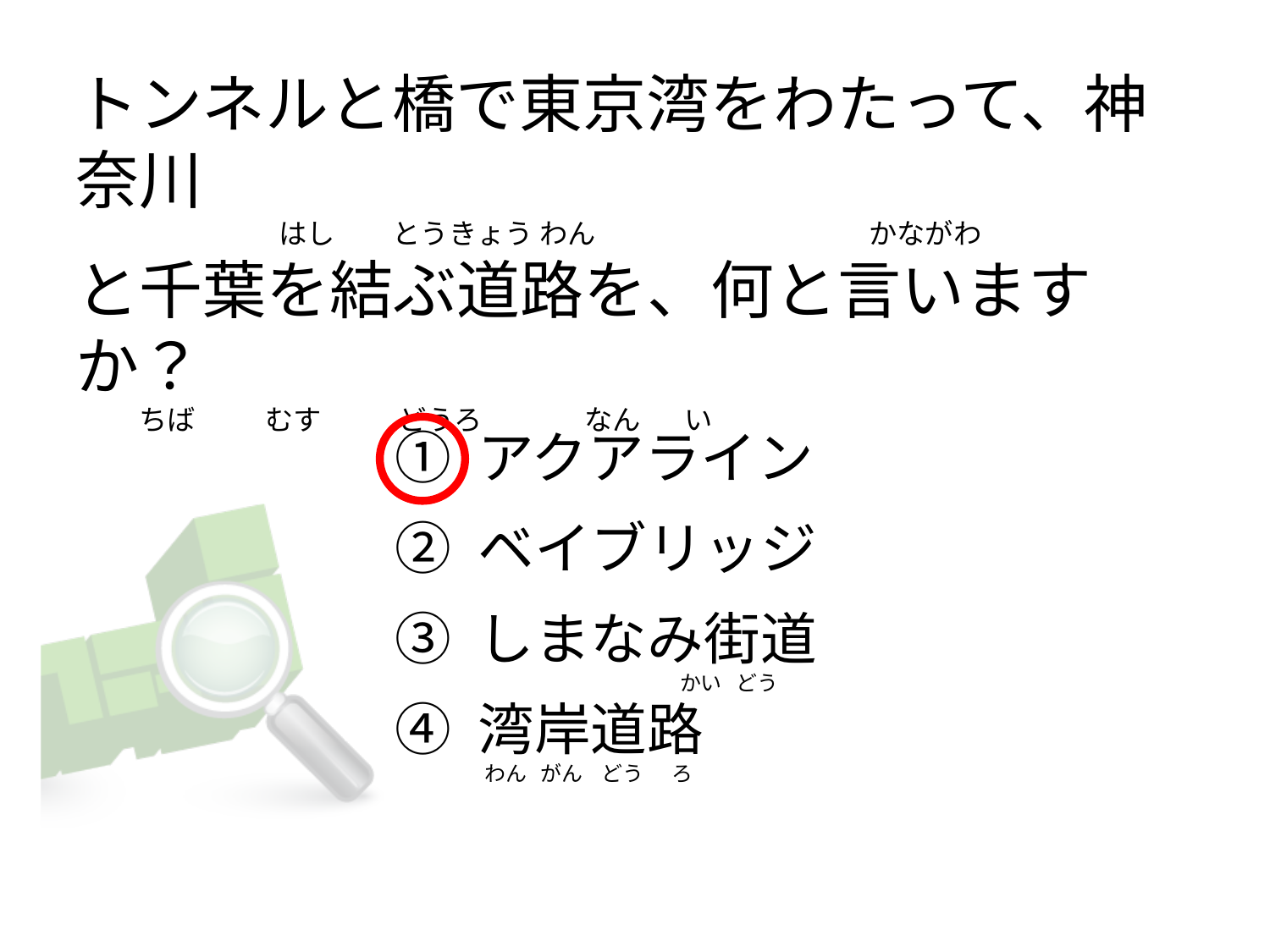

# トンネルと橋で東京湾をわたって、神奈川                                  はし         とうきょう わん                                           かながわ と千葉を結ぶ道路を、何と言いますか？           ちば           むす            どうろ                なん       い
① アクアライン
② ベイブリッジ
③ しまなみ街道
④ 湾岸道路

                                             かい   どう
   わん   がん    どう      ろ